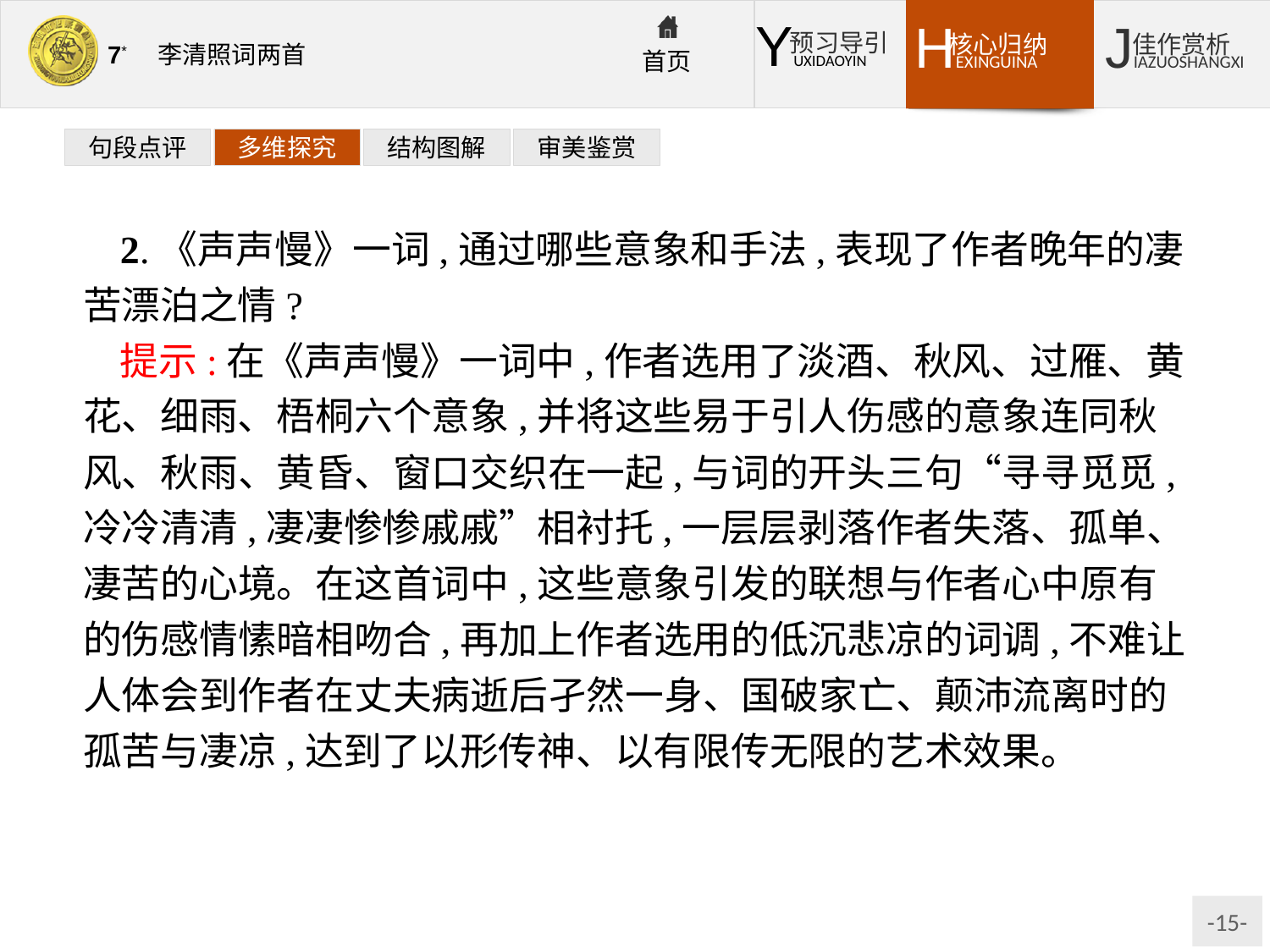

句段点评
多维探究
结构图解
审美鉴赏
2.《声声慢》一词,通过哪些意象和手法,表现了作者晚年的凄苦漂泊之情?
提示:在《声声慢》一词中,作者选用了淡酒、秋风、过雁、黄花、细雨、梧桐六个意象,并将这些易于引人伤感的意象连同秋风、秋雨、黄昏、窗口交织在一起,与词的开头三句“寻寻觅觅,冷冷清清,凄凄惨惨戚戚”相衬托,一层层剥落作者失落、孤单、凄苦的心境。在这首词中,这些意象引发的联想与作者心中原有的伤感情愫暗相吻合,再加上作者选用的低沉悲凉的词调,不难让人体会到作者在丈夫病逝后孑然一身、国破家亡、颠沛流离时的孤苦与凄凉,达到了以形传神、以有限传无限的艺术效果。